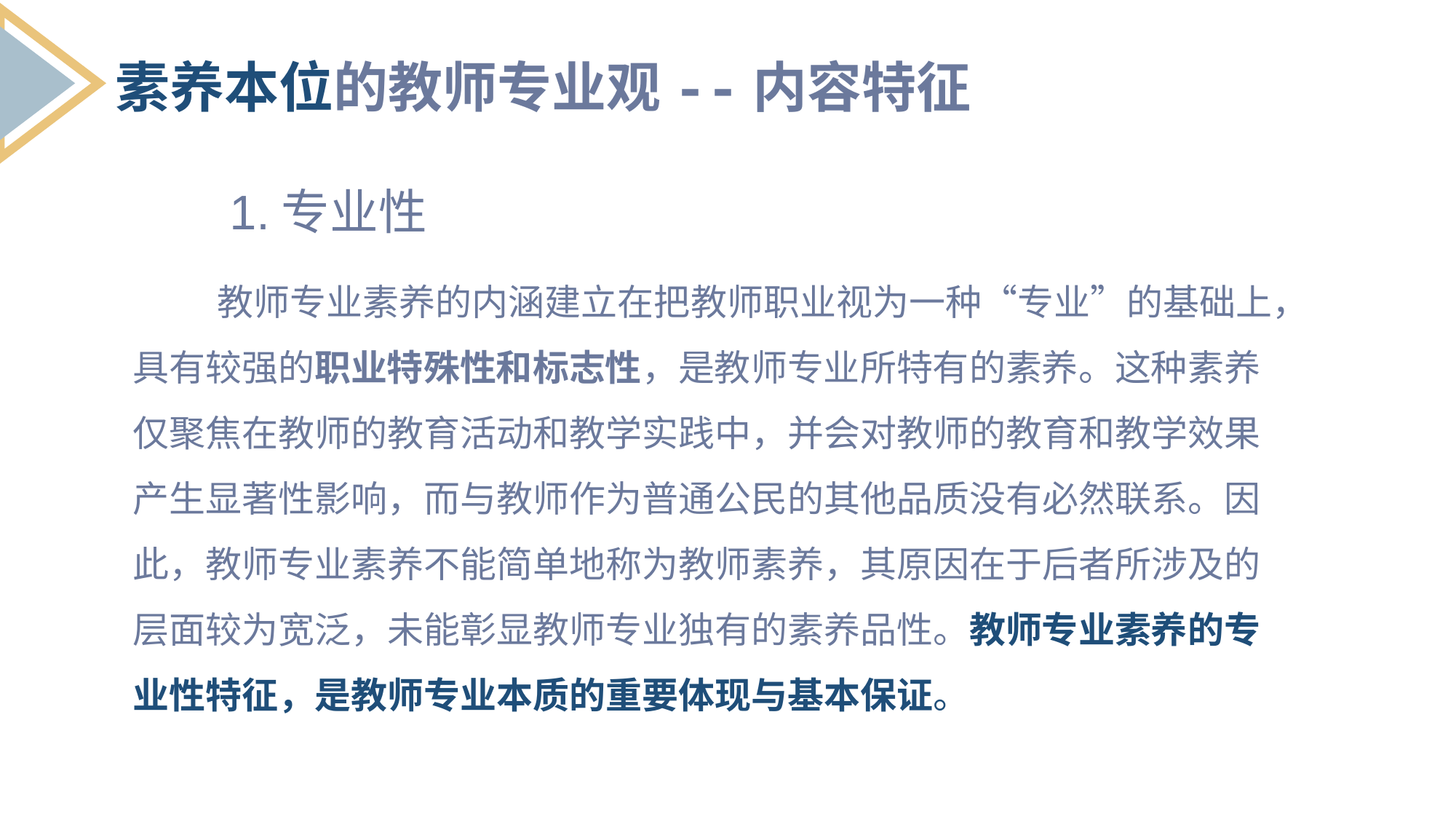

素养本位的教师专业观--内容特征
1.专业性
教师专业素养的内涵建立在把教师职业视为一种“专业”的基础上，具有较强的职业特殊性和标志性，是教师专业所特有的素养。这种素养仅聚焦在教师的教育活动和教学实践中，并会对教师的教育和教学效果产生显著性影响，而与教师作为普通公民的其他品质没有必然联系。因此，教师专业素养不能简单地称为教师素养，其原因在于后者所涉及的层面较为宽泛，未能彰显教师专业独有的素养品性。教师专业素养的专业性特征，是教师专业本质的重要体现与基本保证。